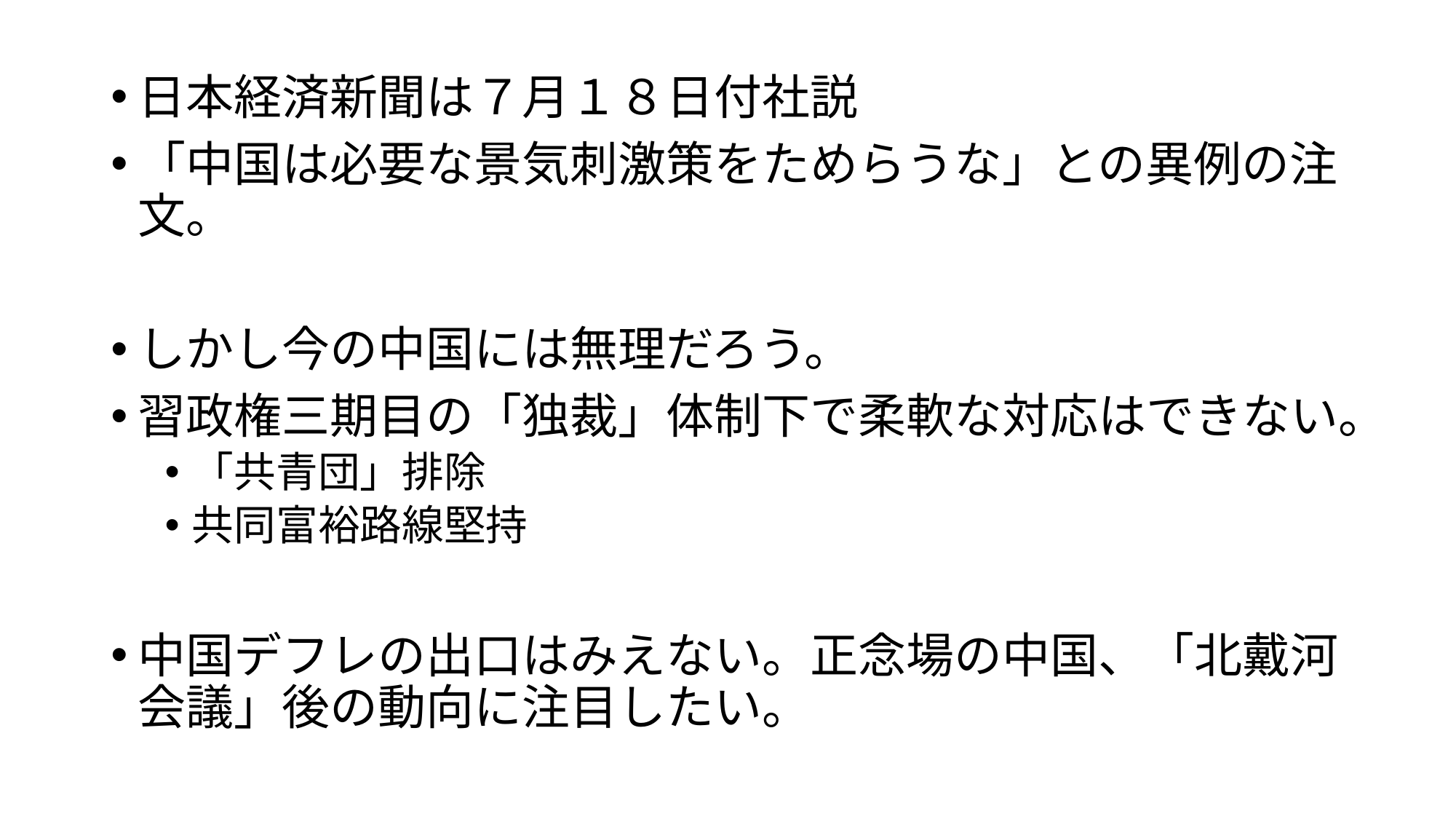

日本経済新聞は７月１８日付社説
「中国は必要な景気刺激策をためらうな」との異例の注文。

しかし今の中国には無理だろう。
習政権三期目の「独裁」体制下で柔軟な対応はできない。
「共青団」排除
共同富裕路線堅持

中国デフレの出口はみえない。正念場の中国、「北戴河会議」後の動向に注目したい。